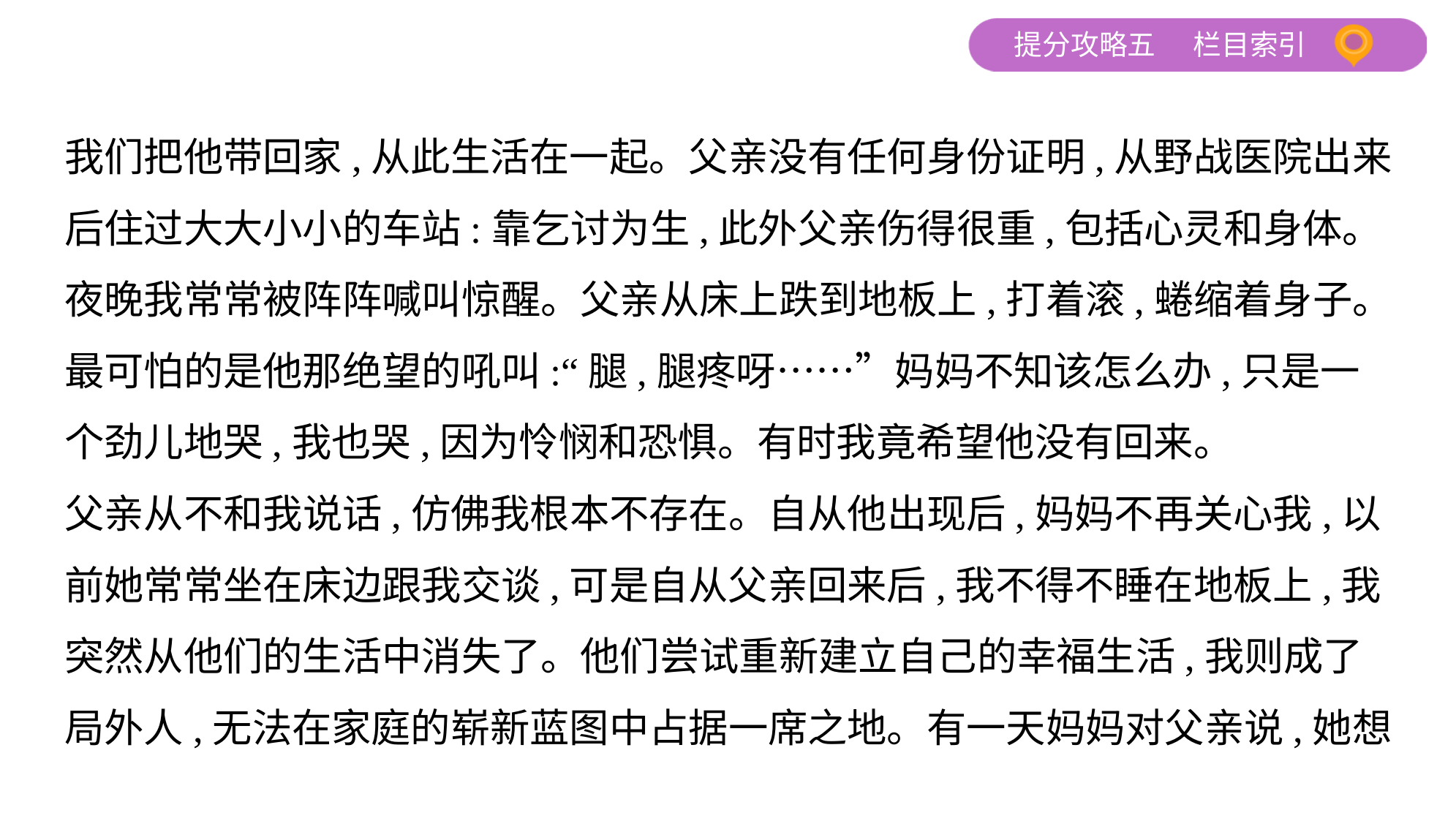

我们把他带回家,从此生活在一起。父亲没有任何身份证明,从野战医院出来
后住过大大小小的车站:靠乞讨为生,此外父亲伤得很重,包括心灵和身体。
夜晚我常常被阵阵喊叫惊醒。父亲从床上跌到地板上,打着滚,蜷缩着身子。
最可怕的是他那绝望的吼叫:“腿,腿疼呀……”妈妈不知该怎么办,只是一
个劲儿地哭,我也哭,因为怜悯和恐惧。有时我竟希望他没有回来。
父亲从不和我说话,仿佛我根本不存在。自从他出现后,妈妈不再关心我,以
前她常常坐在床边跟我交谈,可是自从父亲回来后,我不得不睡在地板上,我
突然从他们的生活中消失了。他们尝试重新建立自己的幸福生活,我则成了
局外人,无法在家庭的崭新蓝图中占据一席之地。有一天妈妈对父亲说,她想